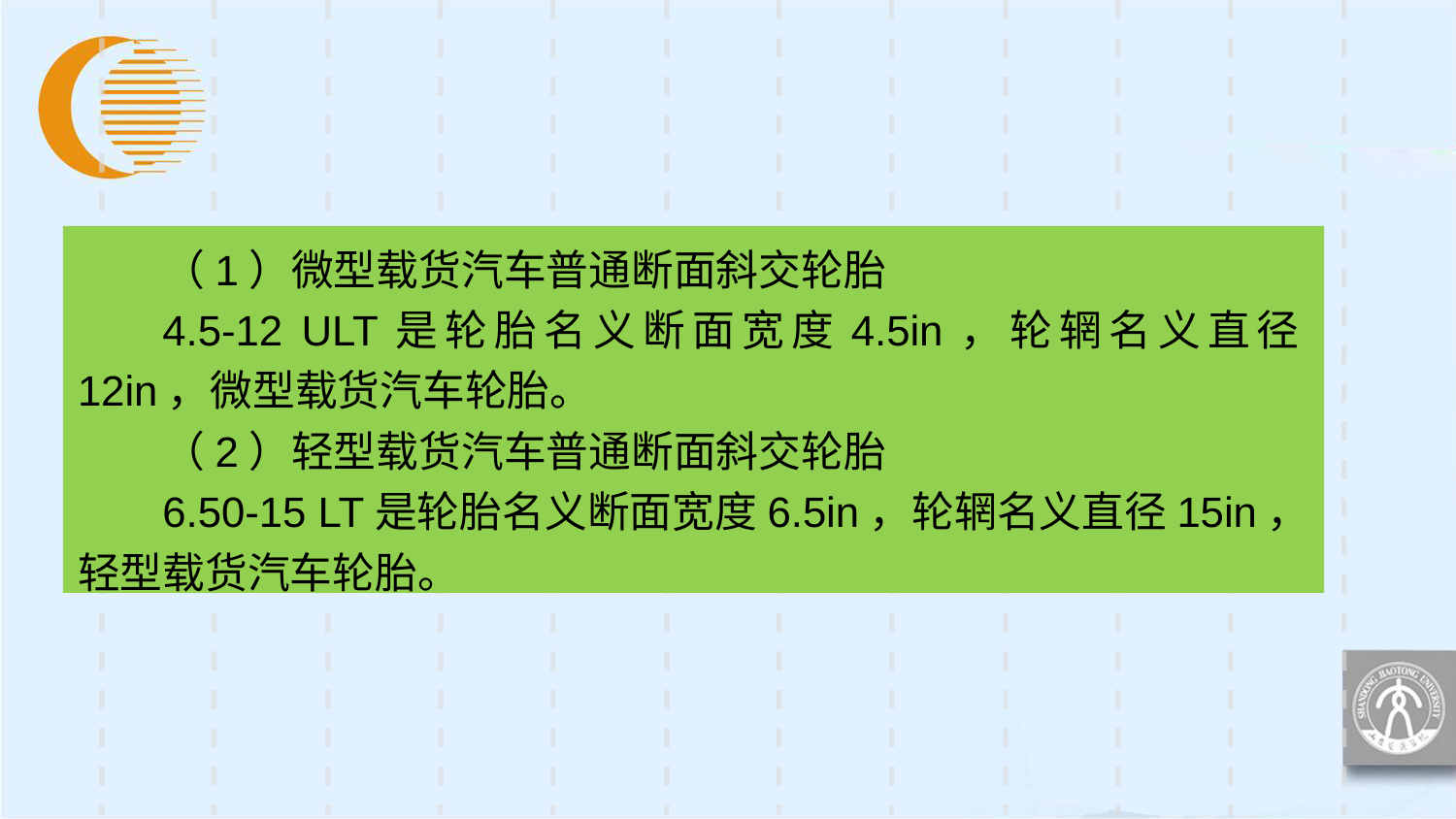

（1）微型载货汽车普通断面斜交轮胎
4.5-12 ULT是轮胎名义断面宽度4.5in，轮辋名义直径12in，微型载货汽车轮胎。
（2）轻型载货汽车普通断面斜交轮胎
6.50-15 LT是轮胎名义断面宽度6.5in，轮辋名义直径15in，轻型载货汽车轮胎。